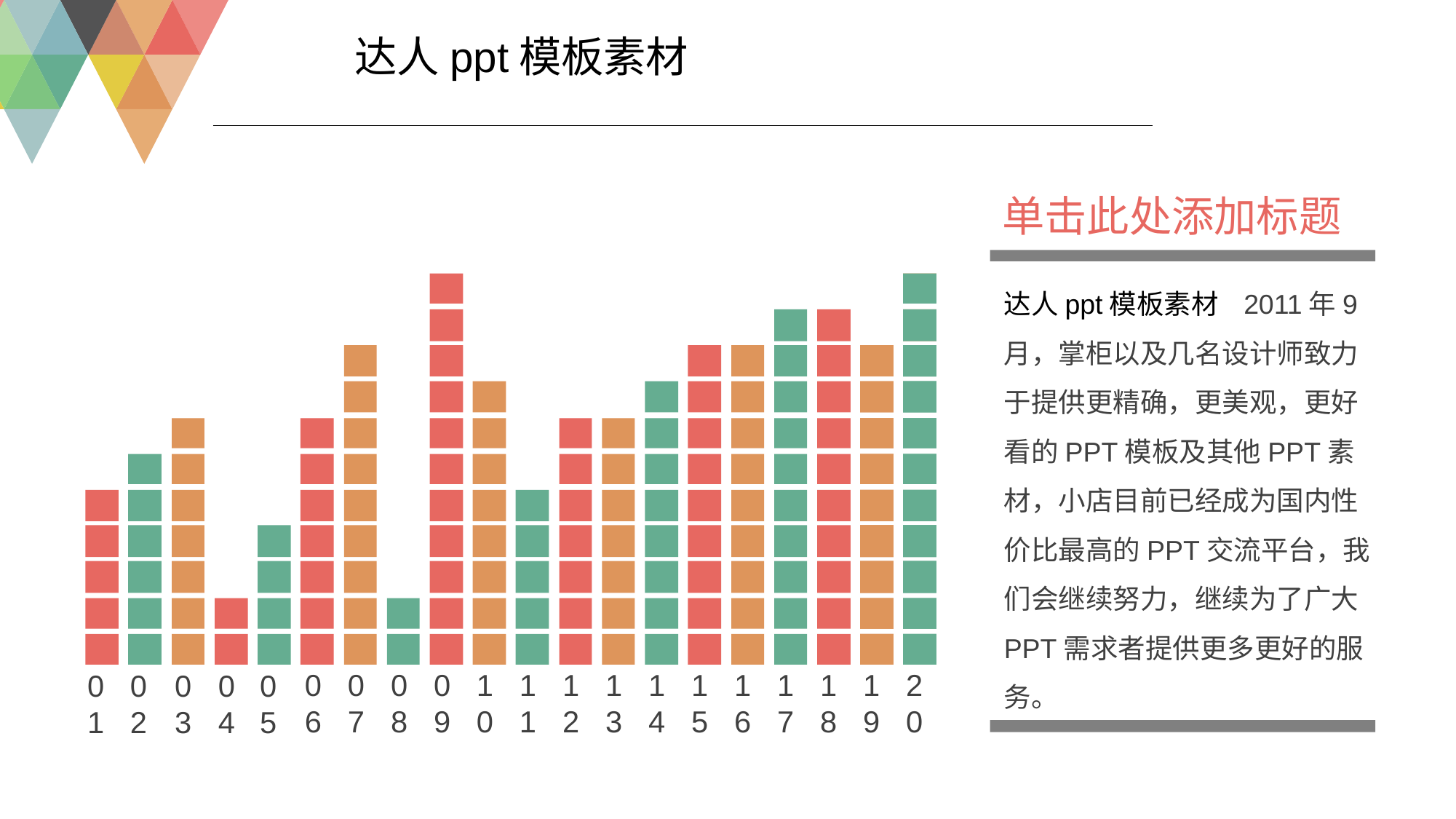

达人ppt模板素材

单击此处添加标题

达人ppt模板素材   2011年9月，掌柜以及几名设计师致力于提供更精确，更美观，更好看的PPT模板及其他PPT素材，小店目前已经成为国内性价比最高的PPT交流平台，我们会继续努力，继续为了广大PPT需求者提供更多更好的服务。

06
07
08
09
10
11
12
13
14
15
16
17
18
19
20
01
02
03
04
05